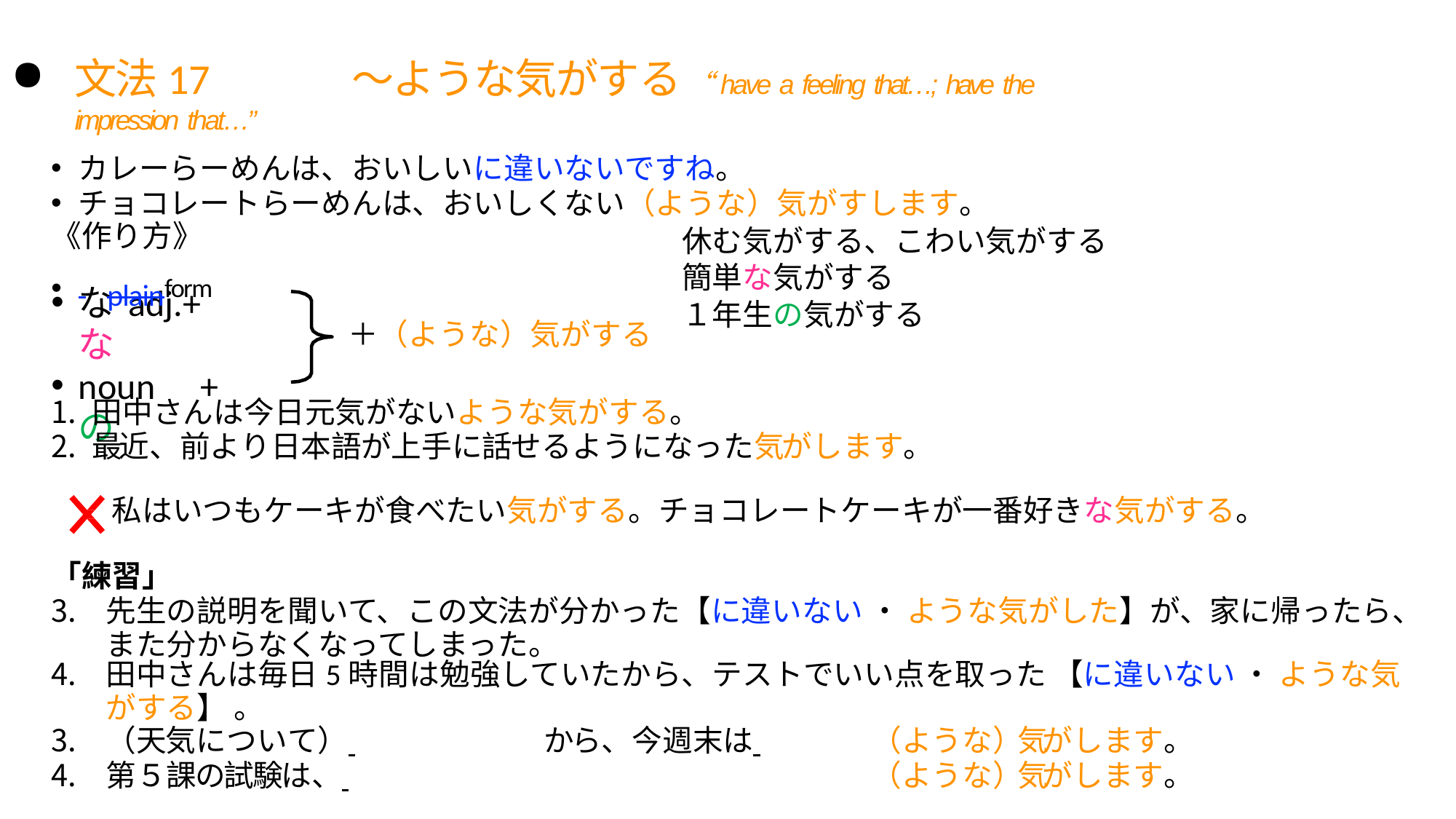

⽂法17	〜ような気がする“have a feeling that…; have the impression that…”
カレーらーめんは、おいしいに違いないですね。
チョコレートらーめんは、おいしくない（ような）気がすします。
《作り⽅》
休む気がする、こわい気がする 簡単な気がする
１年⽣の気がする
 	plainform
なadj.+ な
noun	+ の

＋（ような）気がする
⽥中さんは今⽇元気がないような気がする。
最近、前より日本語が上手に話せるようになった気がします。
私はいつもケーキが⾷べたい気がする。チョコレートケーキが⼀番好きな気がする。

「練習」
先⽣の説明を聞いて、この⽂法が分かった【に違いない ・ ような気がした】が、家に帰ったら、 また分からなくなってしまった。
⽥中さんは毎⽇5時間は勉強していたから、テストでいい点を取った 【に違いない ・ ような気
がする】 。
（天気について） 	から、今週末は 	（ような）気がします。
第５課の試験は、 	（ような）気がします。